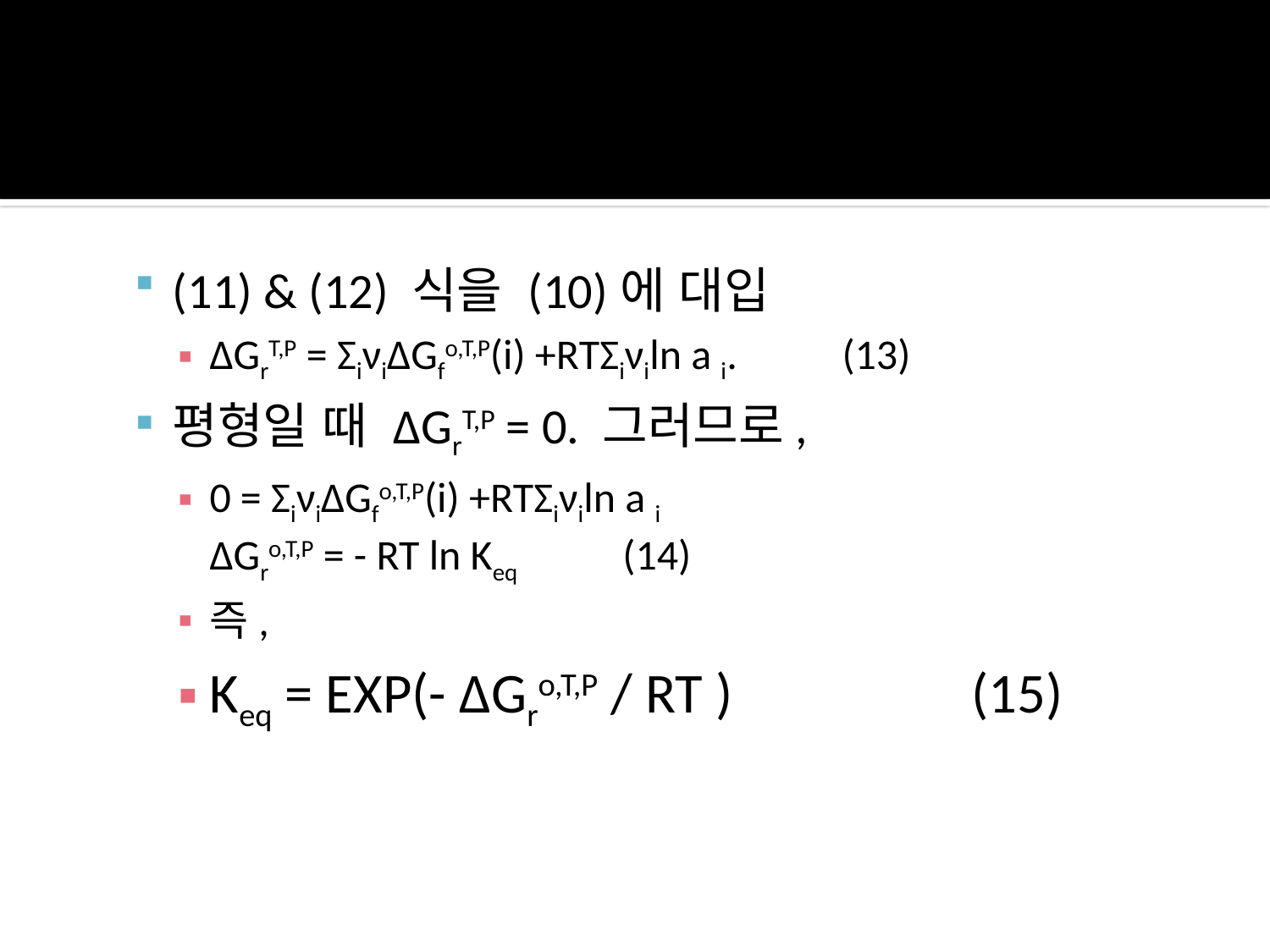

(11) & (12) 식을 (10)에 대입
ΔGrT,P = ΣiνiΔGfo,T,P(i) +RTΣiνiln a i.           (13)
평형일 때 ΔGrT,P = 0. 그러므로,
0 = ΣiνiΔGfo,T,P(i) +RTΣiνiln a i
ΔGro,T,P = - RT ln Keq           (14)
즉,
Keq = EXP(- ΔGro,T,P / RT )		(15)